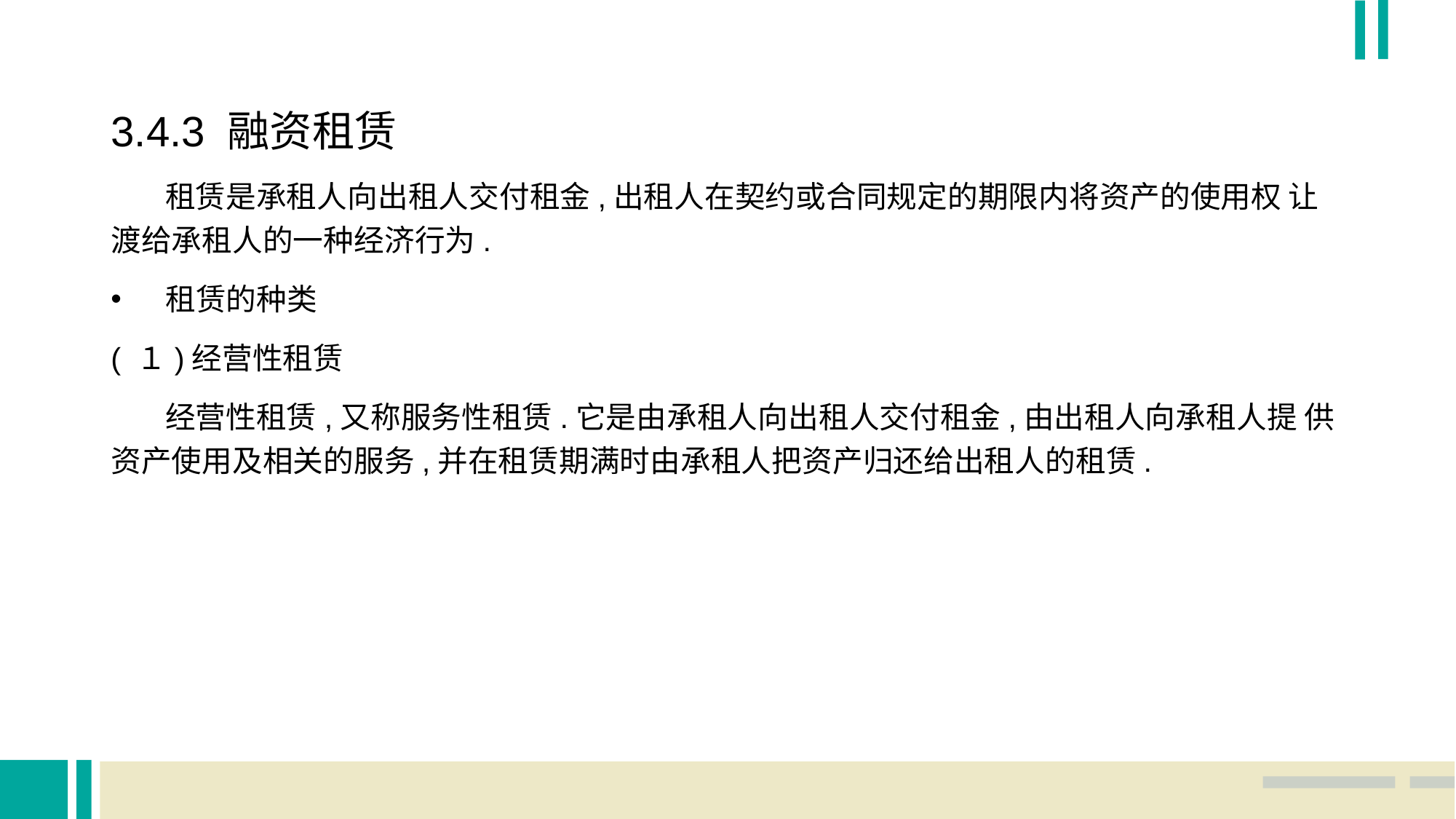

3.4.3 融资租赁
       租赁是承租人向出租人交付租金,出租人在契约或合同规定的期限内将资产的使用权 让渡给承租人的一种经济行为.
租赁的种类
( １)经营性租赁
       经营性租赁,又称服务性租赁.它是由承租人向出租人交付租金,由出租人向承租人提 供资产使用及相关的服务,并在租赁期满时由承租人把资产归还给出租人的租赁.